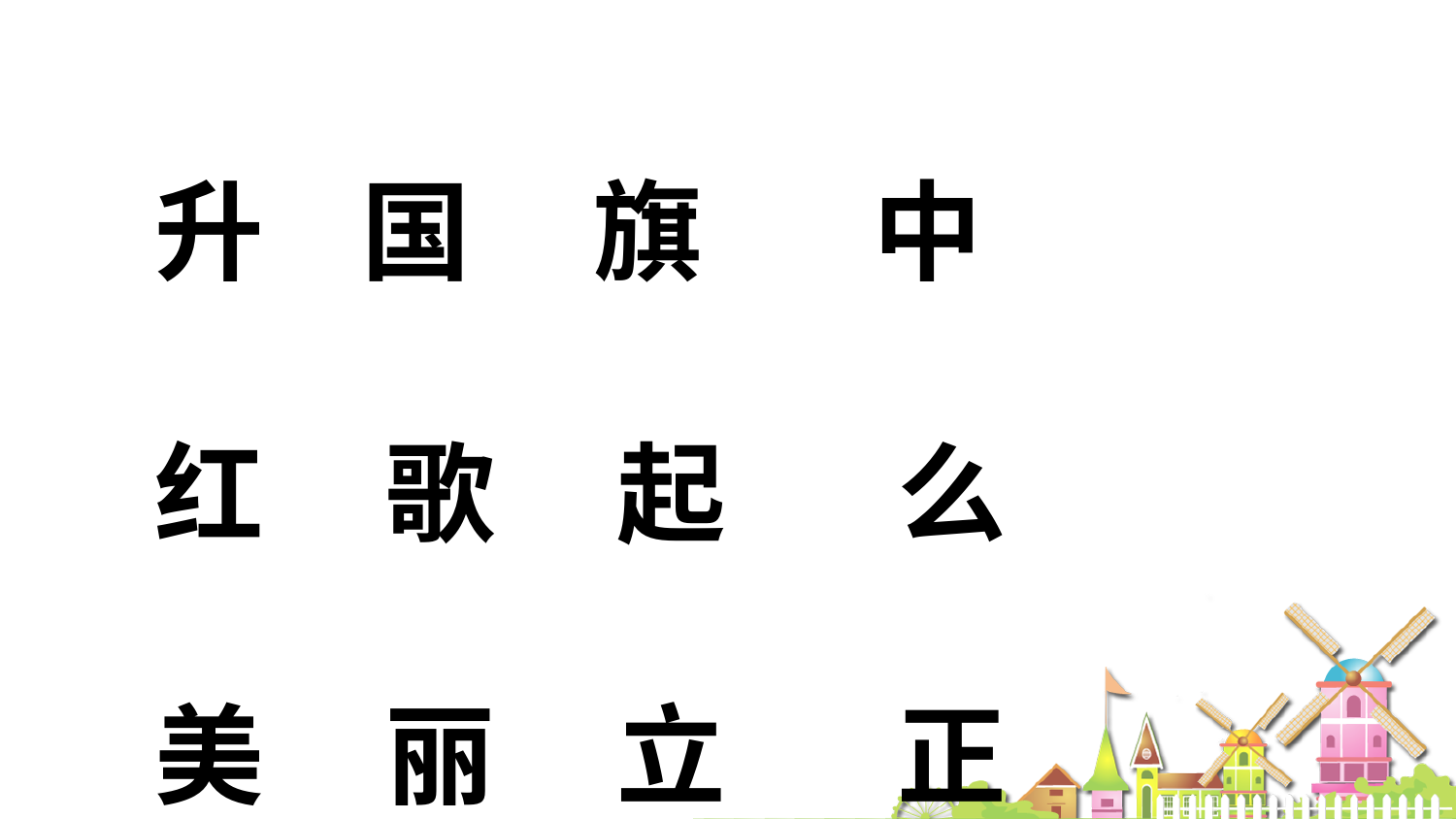

升  国  旗   中
红  歌  起   么
美  丽  立   正